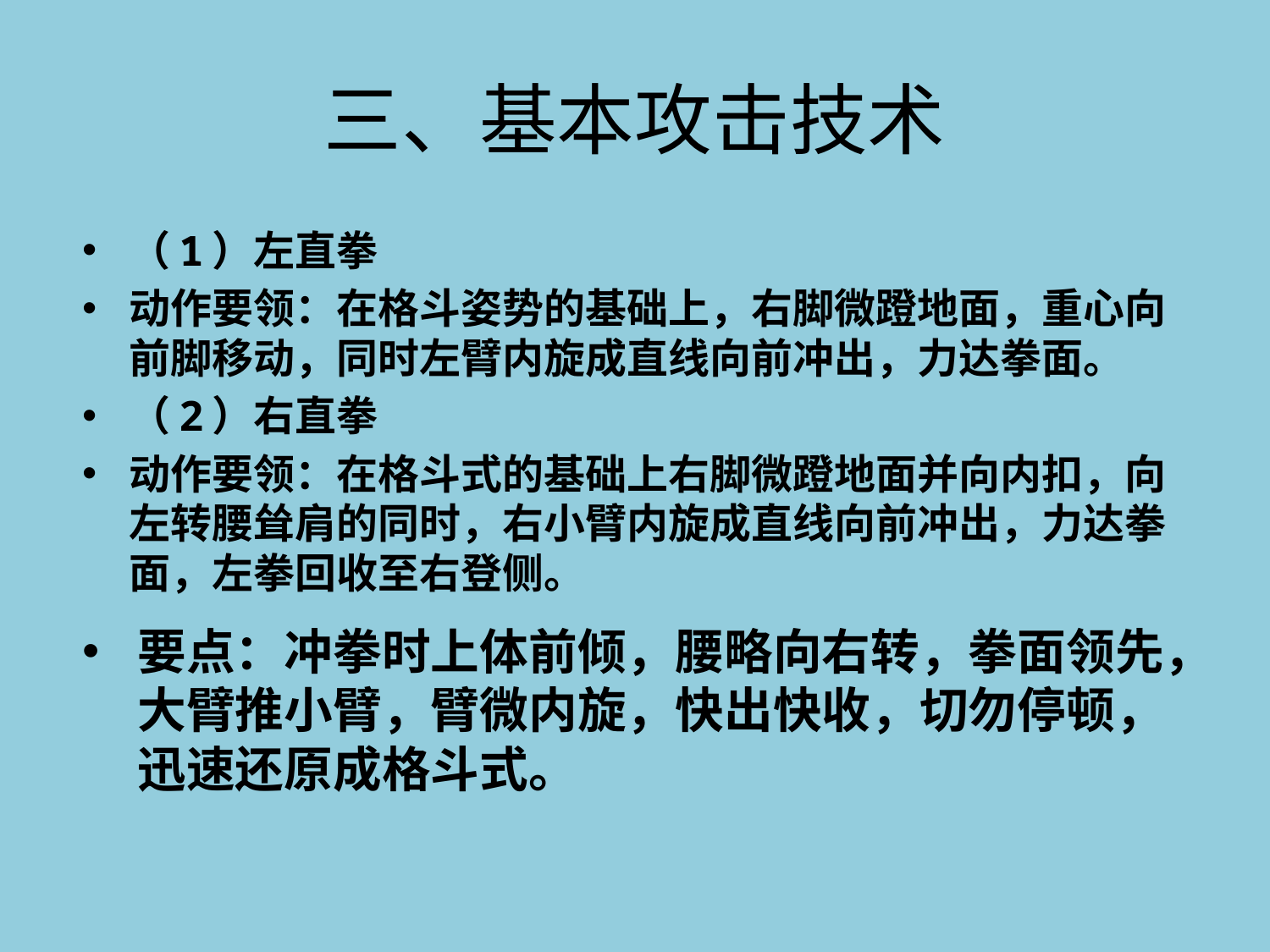

# 三、基本攻击技术
（1）左直拳
动作要领：在格斗姿势的基础上，右脚微蹬地面，重心向前脚移动，同时左臂内旋成直线向前冲出，力达拳面。
（2）右直拳
动作要领：在格斗式的基础上右脚微蹬地面并向内扣，向左转腰耸肩的同时，右小臂内旋成直线向前冲出，力达拳面，左拳回收至右登侧。

要点：冲拳时上体前倾，腰略向右转，拳面领先，大臂推小臂，臂微内旋，快出快收，切勿停顿，迅速还原成格斗式。